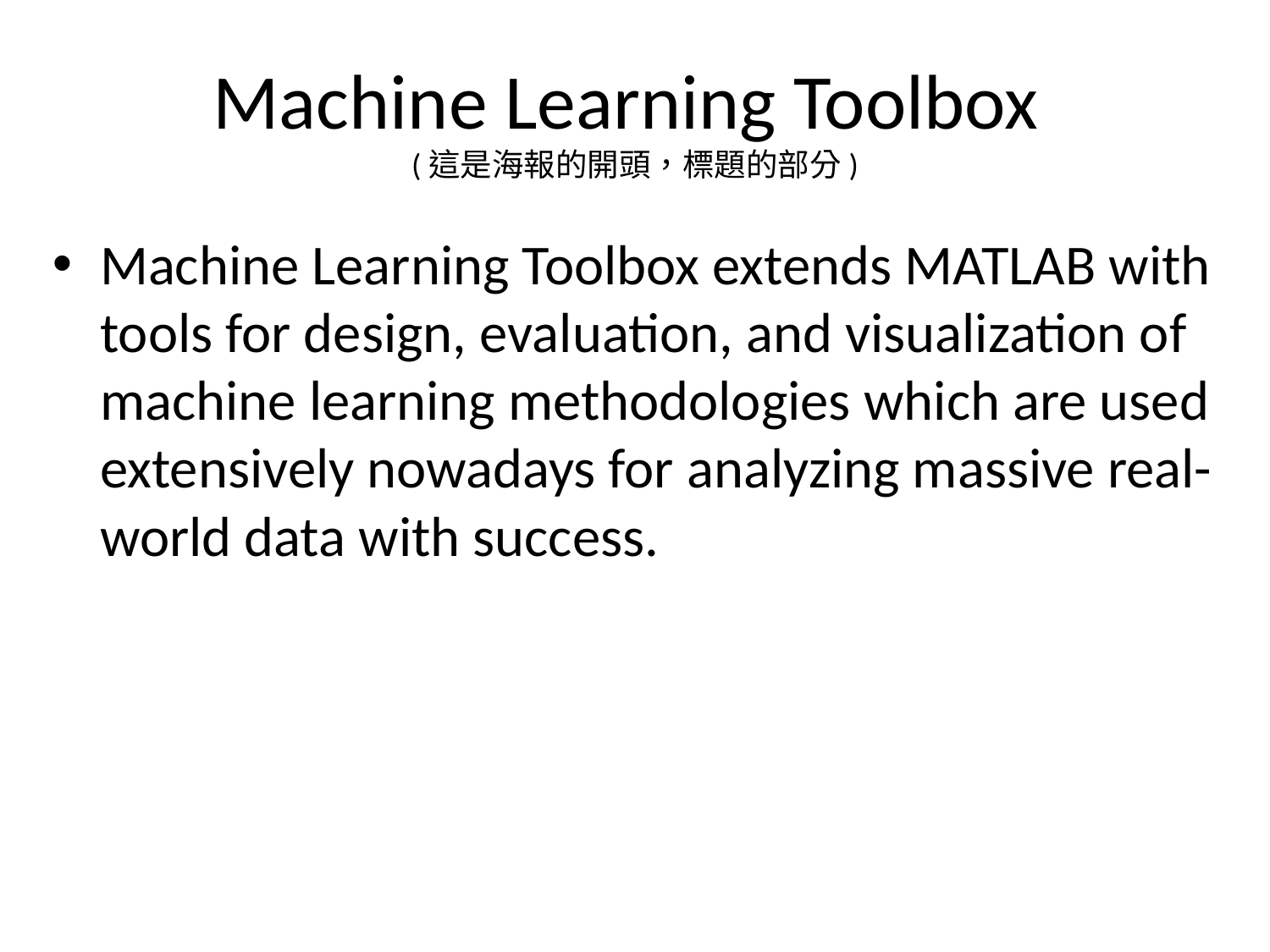

# Machine Learning Toolbox (這是海報的開頭，標題的部分)
Machine Learning Toolbox extends MATLAB with tools for design, evaluation, and visualization of machine learning methodologies which are used extensively nowadays for analyzing massive real-world data with success.